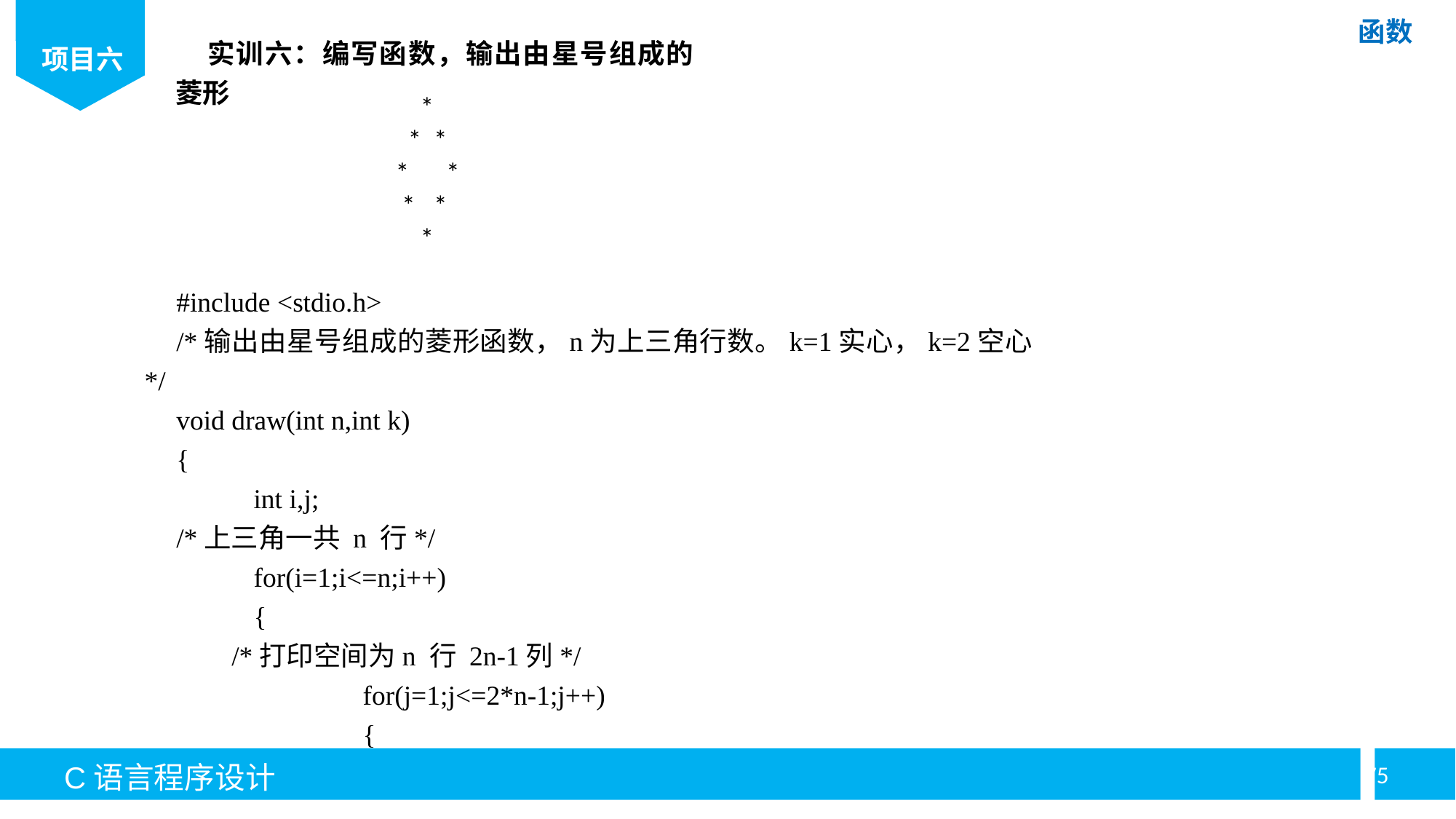

实训六：编写函数，输出由星号组成的菱形
    *
  *  *
*      *
 *   *
    *
#include <stdio.h>
/*输出由星号组成的菱形函数，n为上三角行数。k=1实心，k=2空心*/
void draw(int n,int k)
{
	int i,j;
/*上三角一共 n 行*/
	for(i=1;i<=n;i++)
	{
        /*打印空间为n 行 2n-1列*/
		for(j=1;j<=2*n-1;j++)
		{